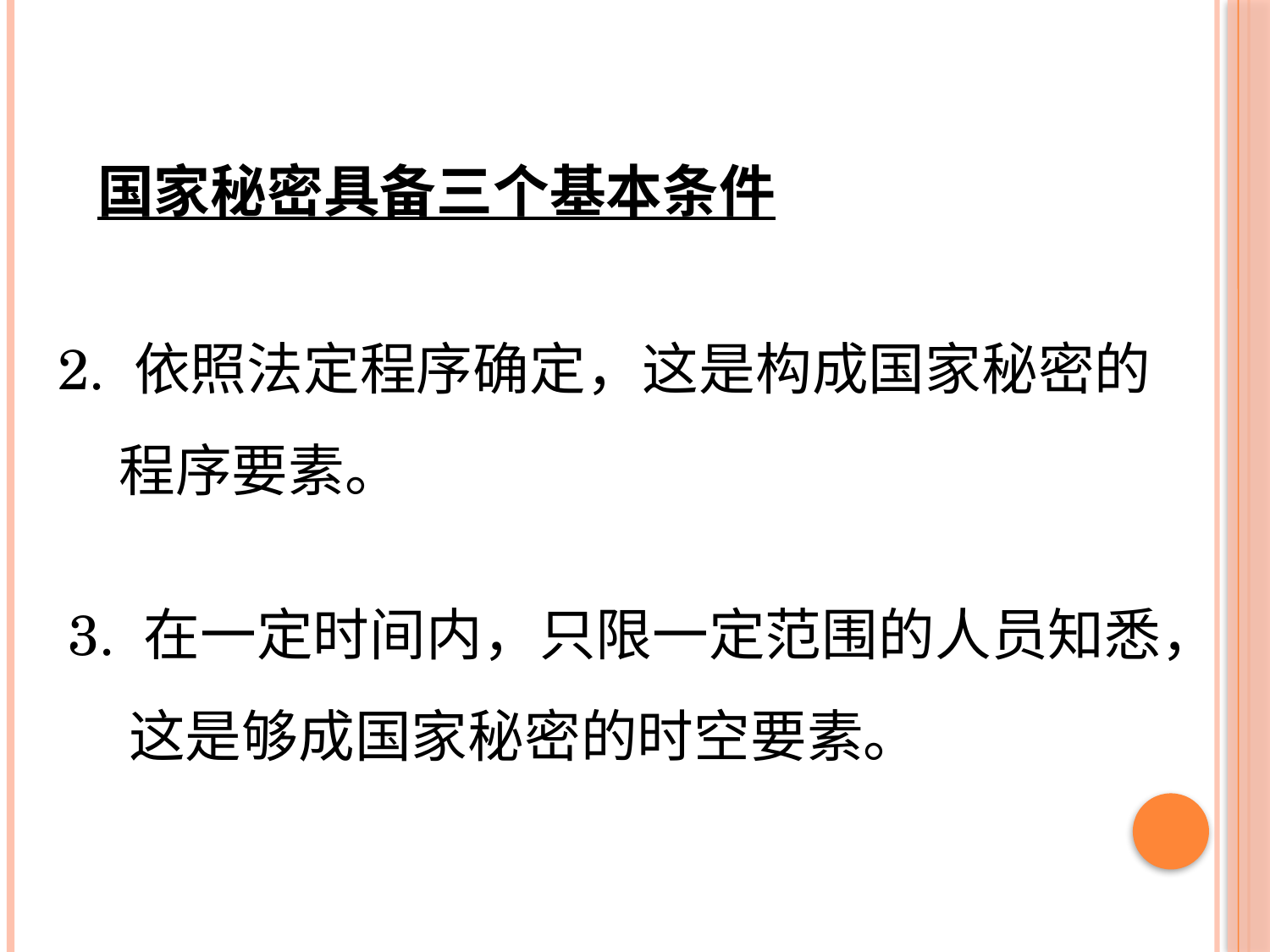

国家秘密具备三个基本条件
2. 依照法定程序确定，这是构成国家秘密的程序要素。
3. 在一定时间内，只限一定范围的人员知悉，这是够成国家秘密的时空要素。